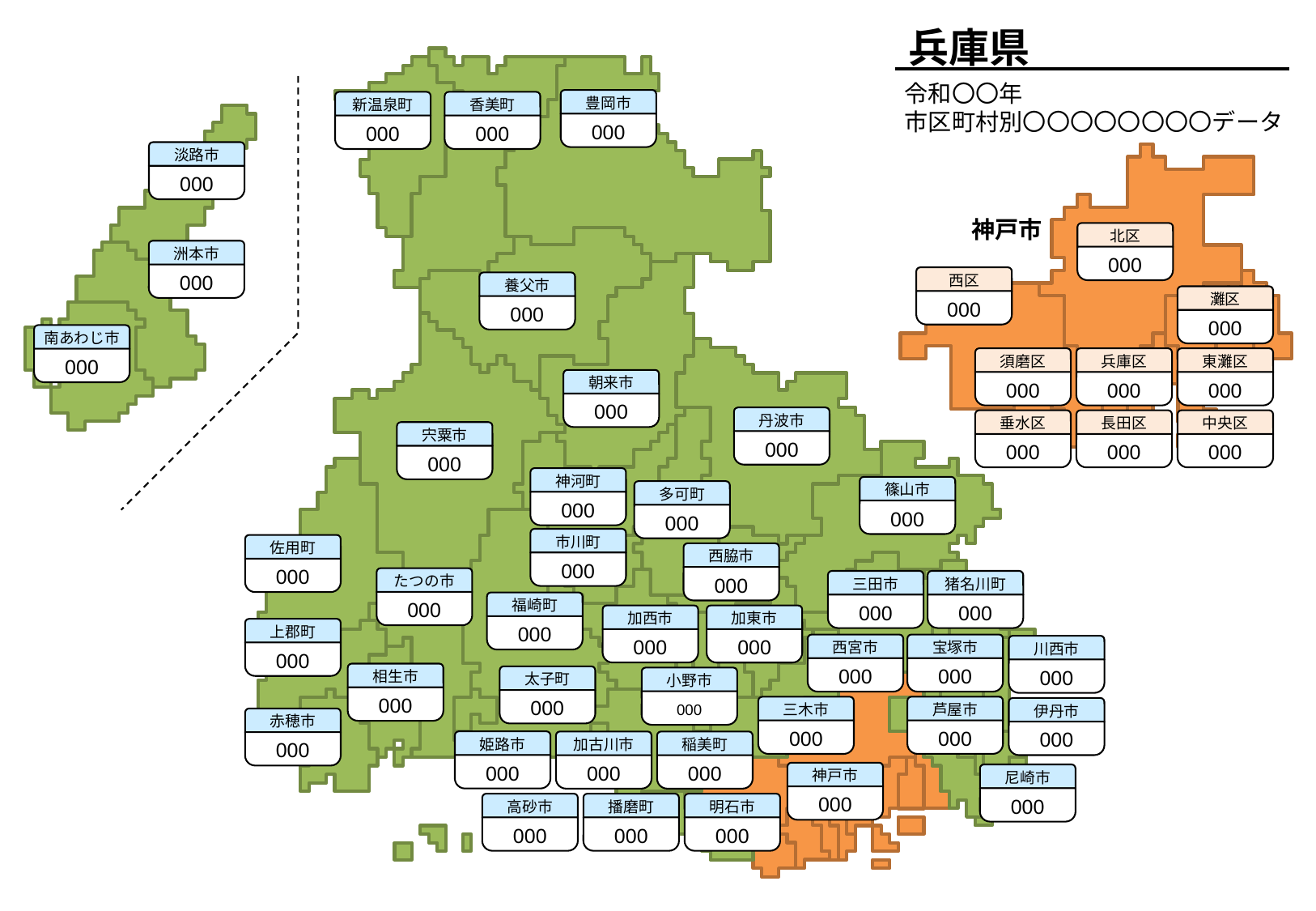

兵庫県

令和〇〇年
市区町村別〇〇〇〇〇〇〇〇データ
豊岡市
000
新温泉町
000
香美町
000
淡路市
000
神戸市
北区
000
洲本市
000
西区
000
養父市
000
灘区
000
南あわじ市
000
須磨区
000
兵庫区
000
東灘区
000
朝来市
000
丹波市
000
垂水区
000
長田区
000
中央区
000
宍粟市
000
神河町
000
篠山市
000
多可町
000
市川町
000
佐用町
000
西脇市
000
たつの市
000
三田市
000
猪名川町
000
福崎町
000
加西市
000
加東市
000
上郡町
000
西宮市
000
宝塚市
000
川西市
000
相生市
000
太子町
000
小野市
000
芦屋市
000
三木市
000
伊丹市
000
赤穂市
000
姫路市
000
加古川市
000
稲美町
000
神戸市
000
尼崎市
000
高砂市
000
播磨町
000
明石市
000